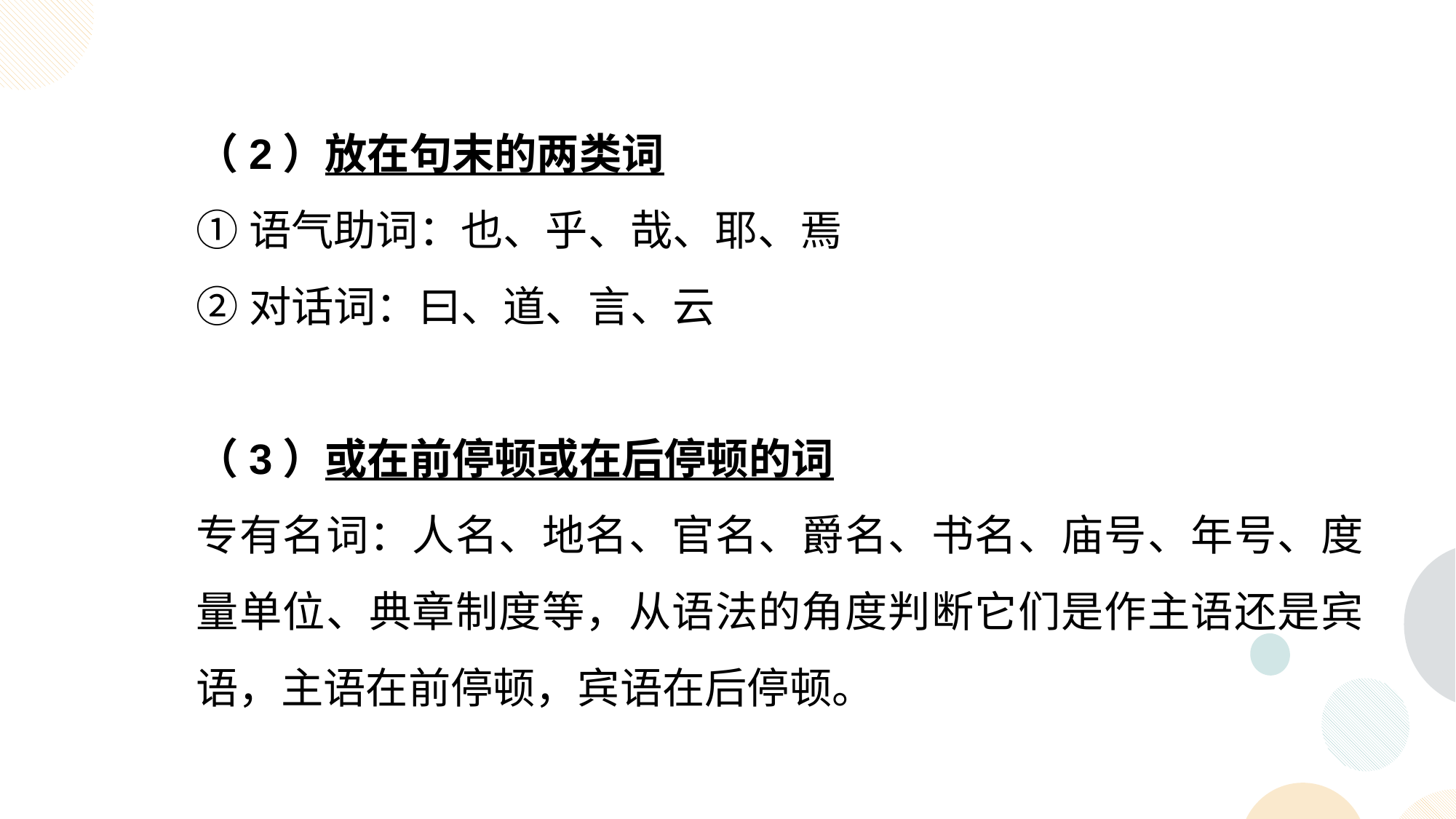

（2）放在句末的两类词
①语气助词：也、乎、哉、耶、焉
②对话词：曰、道、言、云

（3）或在前停顿或在后停顿的词
专有名词：人名、地名、官名、爵名、书名、庙号、年号、度量单位、典章制度等，从语法的角度判断它们是作主语还是宾语，主语在前停顿，宾语在后停顿。